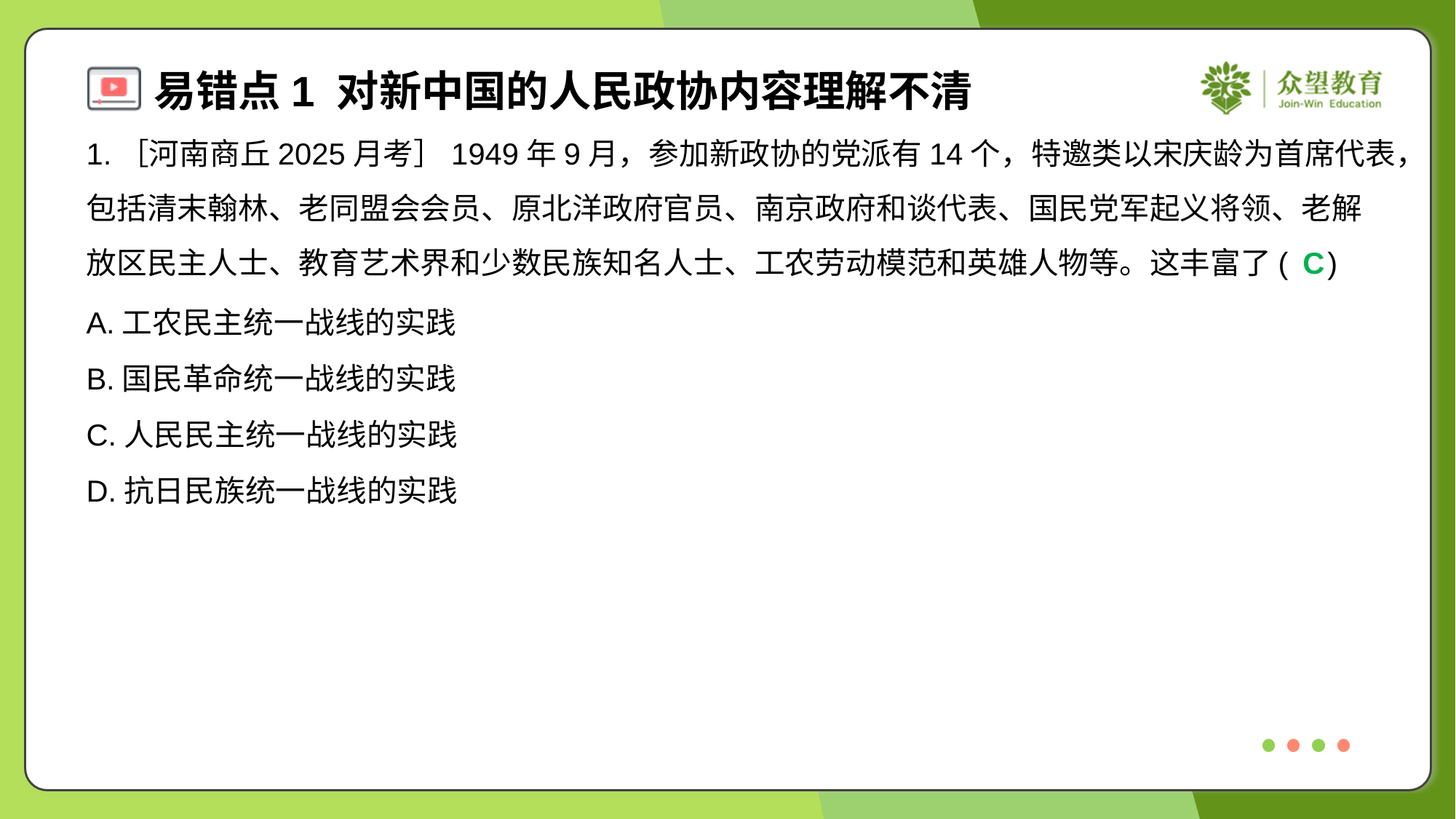

1.［河南商丘2025月考］1949年9月，参加新政协的党派有14个，特邀类以宋庆龄为首席代表，
包括清末翰林、老同盟会会员、原北洋政府官员、南京政府和谈代表、国民党军起义将领、老解
放区民主人士、教育艺术界和少数民族知名人士、工农劳动模范和英雄人物等。这丰富了(     )
C
A.工农民主统一战线的实践
B.国民革命统一战线的实践
C.人民民主统一战线的实践
D.抗日民族统一战线的实践